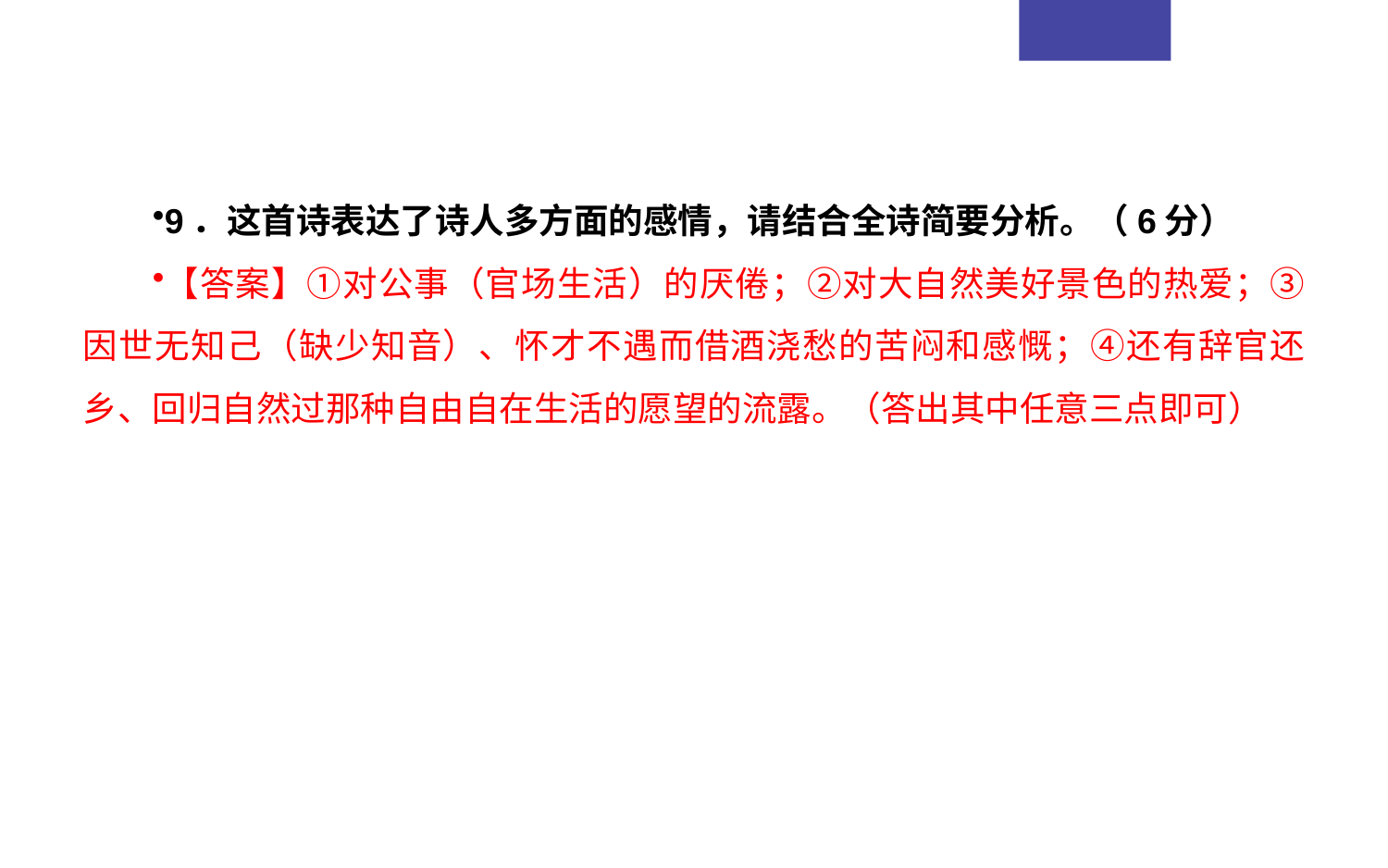

9．这首诗表达了诗人多方面的感情，请结合全诗简要分析。（6分）
【答案】①对公事（官场生活）的厌倦；②对大自然美好景色的热爱；③因世无知己（缺少知音）、怀才不遇而借酒浇愁的苦闷和感慨；④还有辞官还乡、回归自然过那种自由自在生活的愿望的流露。（答出其中任意三点即可）